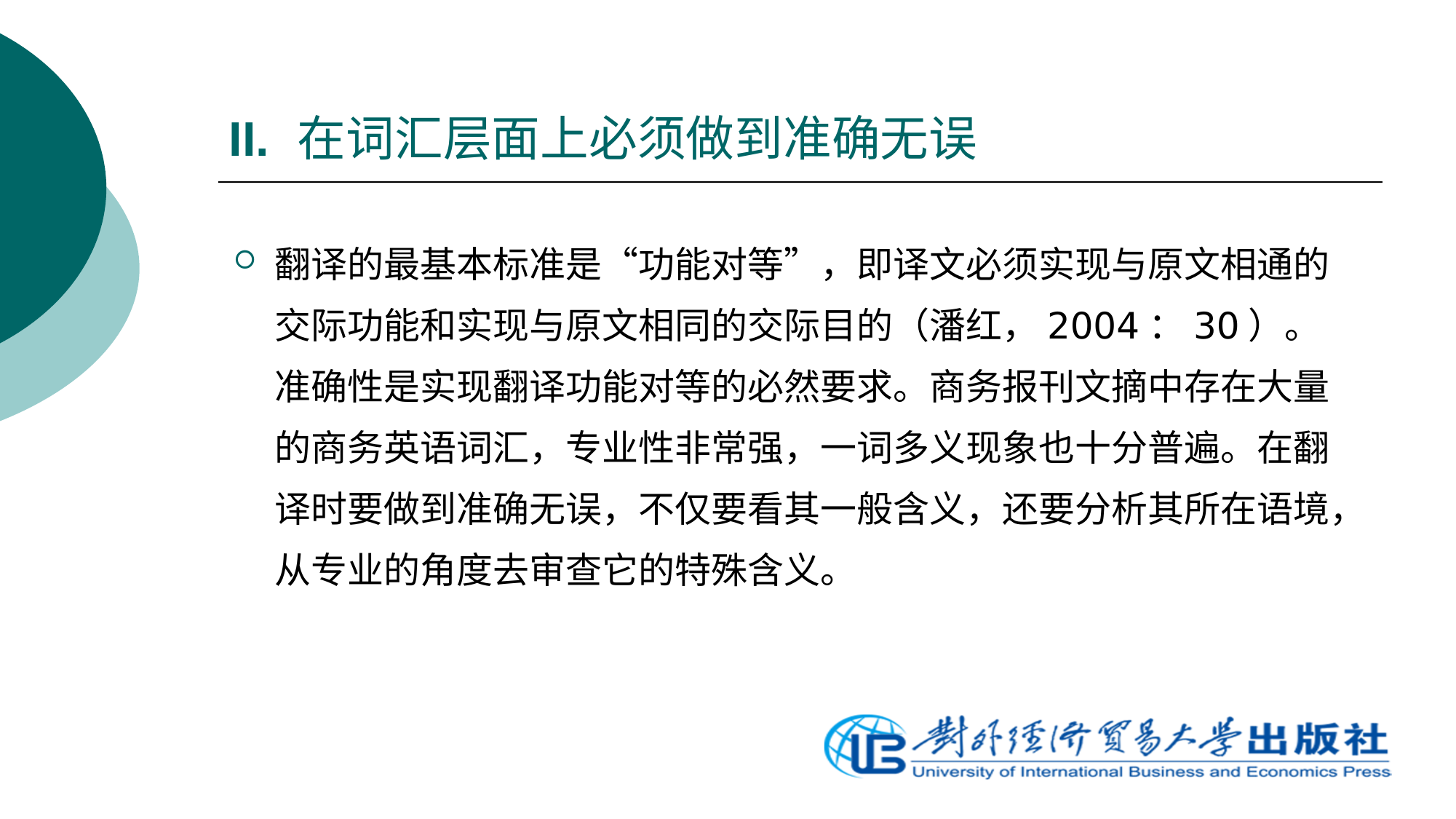

# II. 在词汇层面上必须做到准确无误
翻译的最基本标准是“功能对等”，即译文必须实现与原文相通的交际功能和实现与原文相同的交际目的（潘红，2004：30）。准确性是实现翻译功能对等的必然要求。商务报刊文摘中存在大量的商务英语词汇，专业性非常强，一词多义现象也十分普遍。在翻译时要做到准确无误，不仅要看其一般含义，还要分析其所在语境，从专业的角度去审查它的特殊含义。